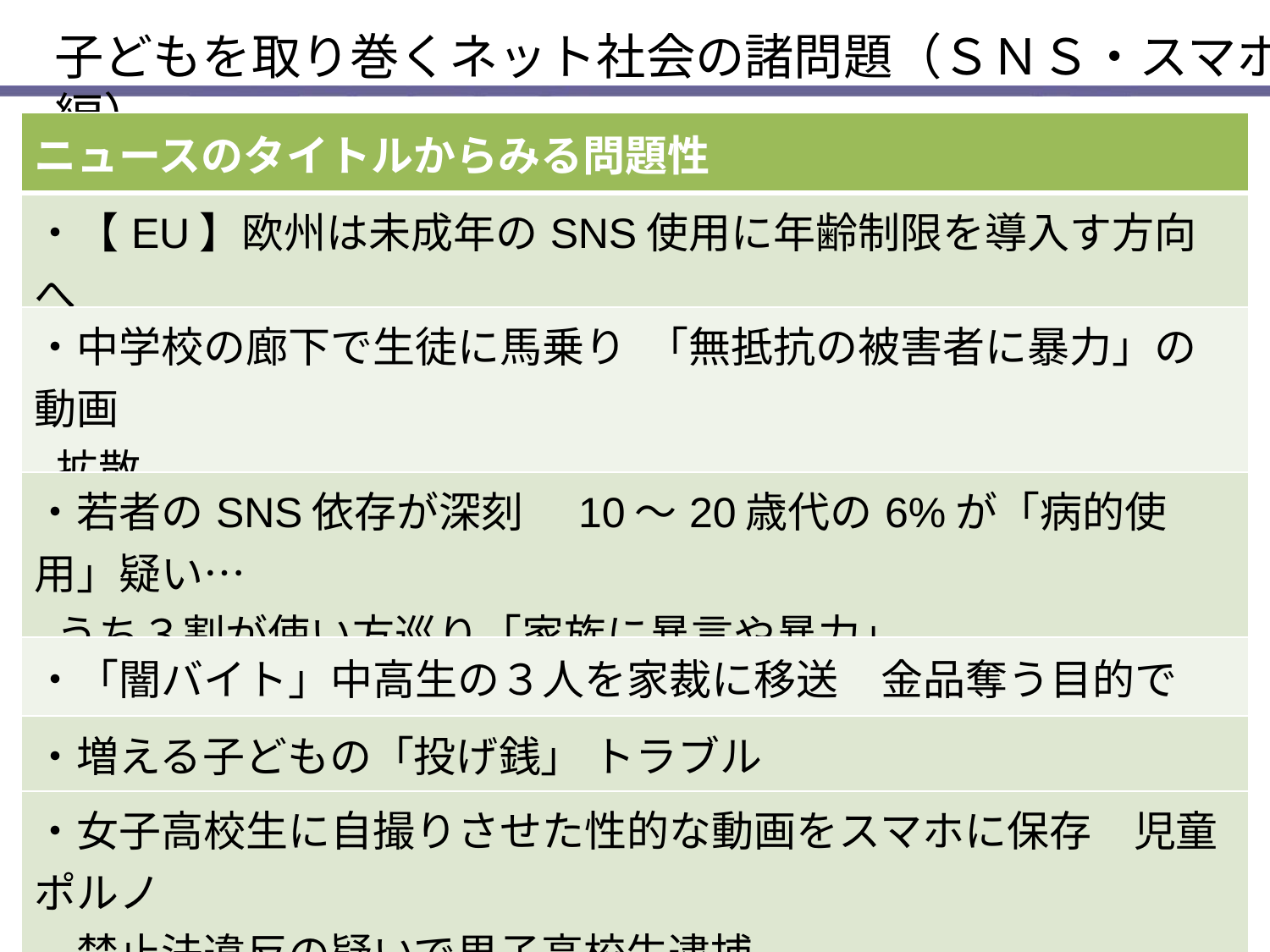

子どもを取り巻くネット社会の諸問題（ＳＮＳ・スマホ編）
| ニュースのタイトルからみる問題性 |
| --- |
| ・【EU】欧州は未成年のSNS使用に年齢制限を導入す方向へ |
| ・中学校の廊下で生徒に馬乗り 「無抵抗の被害者に暴力」の動画 拡散 |
| ・若者のSNS依存が深刻　10～20歳代の6%が「病的使用」疑い… うち３割が使い方巡り「家族に暴言や暴力」 |
| ・「闇バイト」中高生の３人を家裁に移送　金品奪う目的で |
| ・増える子どもの「投げ銭」 トラブル |
| ・女子高校生に自撮りさせた性的な動画をスマホに保存　児童ポルノ 　禁止法違反の疑いで男子高校生逮捕 |
| ・スマホゲームの利用　中学生で急増　約４割が毎日１～２時間以上 |
| ・商品のポテトかじる、店内で悪ふざけ・・・コンビニ店員動画炎上 　運営側謝罪　当事者のバイト高校生は反省 |